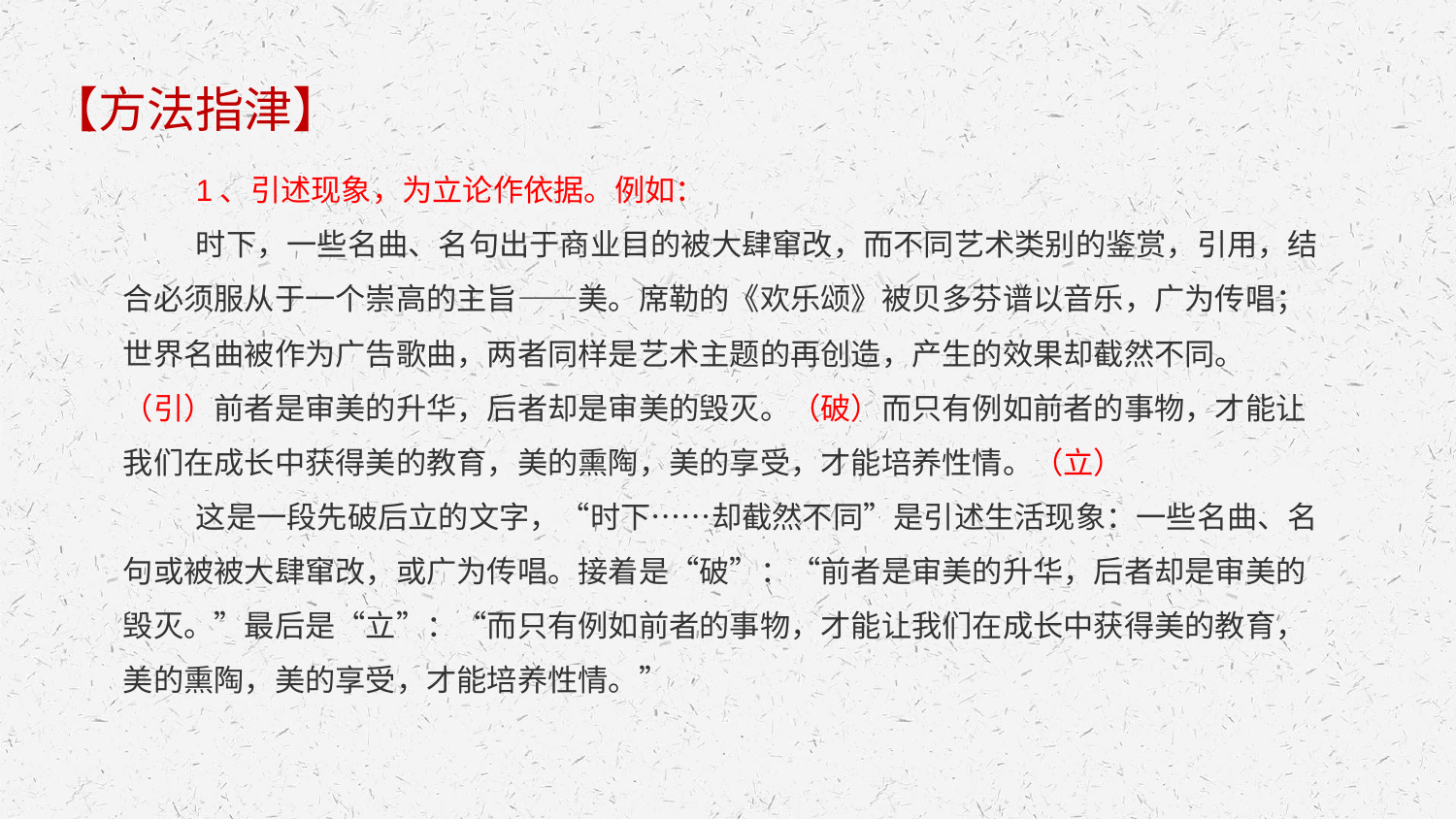

【方法指津】
1、引述现象，为立论作依据。例如：
时下，一些名曲、名句出于商业目的被大肆窜改，而不同艺术类别的鉴赏，引用，结合必须服从于一个崇高的主旨——美。席勒的《欢乐颂》被贝多芬谱以音乐，广为传唱；世界名曲被作为广告歌曲，两者同样是艺术主题的再创造，产生的效果却截然不同。（引）前者是审美的升华，后者却是审美的毁灭。（破）而只有例如前者的事物，才能让我们在成长中获得美的教育，美的熏陶，美的享受，才能培养性情。（立）
这是一段先破后立的文字，“时下……却截然不同”是引述生活现象：一些名曲、名句或被被大肆窜改，或广为传唱。接着是“破”：“前者是审美的升华，后者却是审美的毁灭。”最后是“立”：“而只有例如前者的事物，才能让我们在成长中获得美的教育，美的熏陶，美的享受，才能培养性情。”